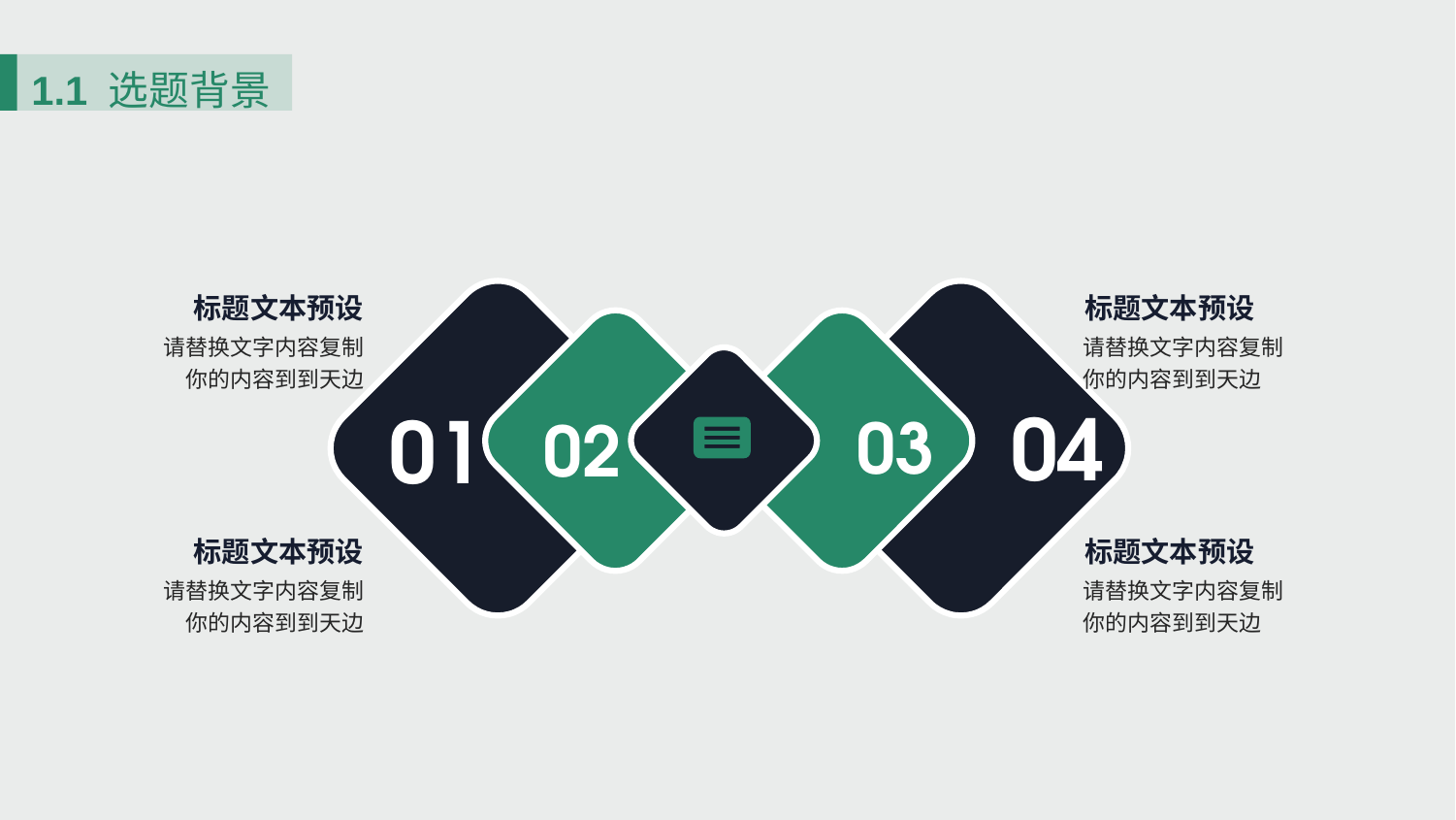

标题文本预设
标题文本预设

  04
  01
  03
  02
请替换文字内容复制你的内容到到天边
请替换文字内容复制你的内容到到天边
标题文本预设
标题文本预设
请替换文字内容复制你的内容到到天边
请替换文字内容复制你的内容到到天边